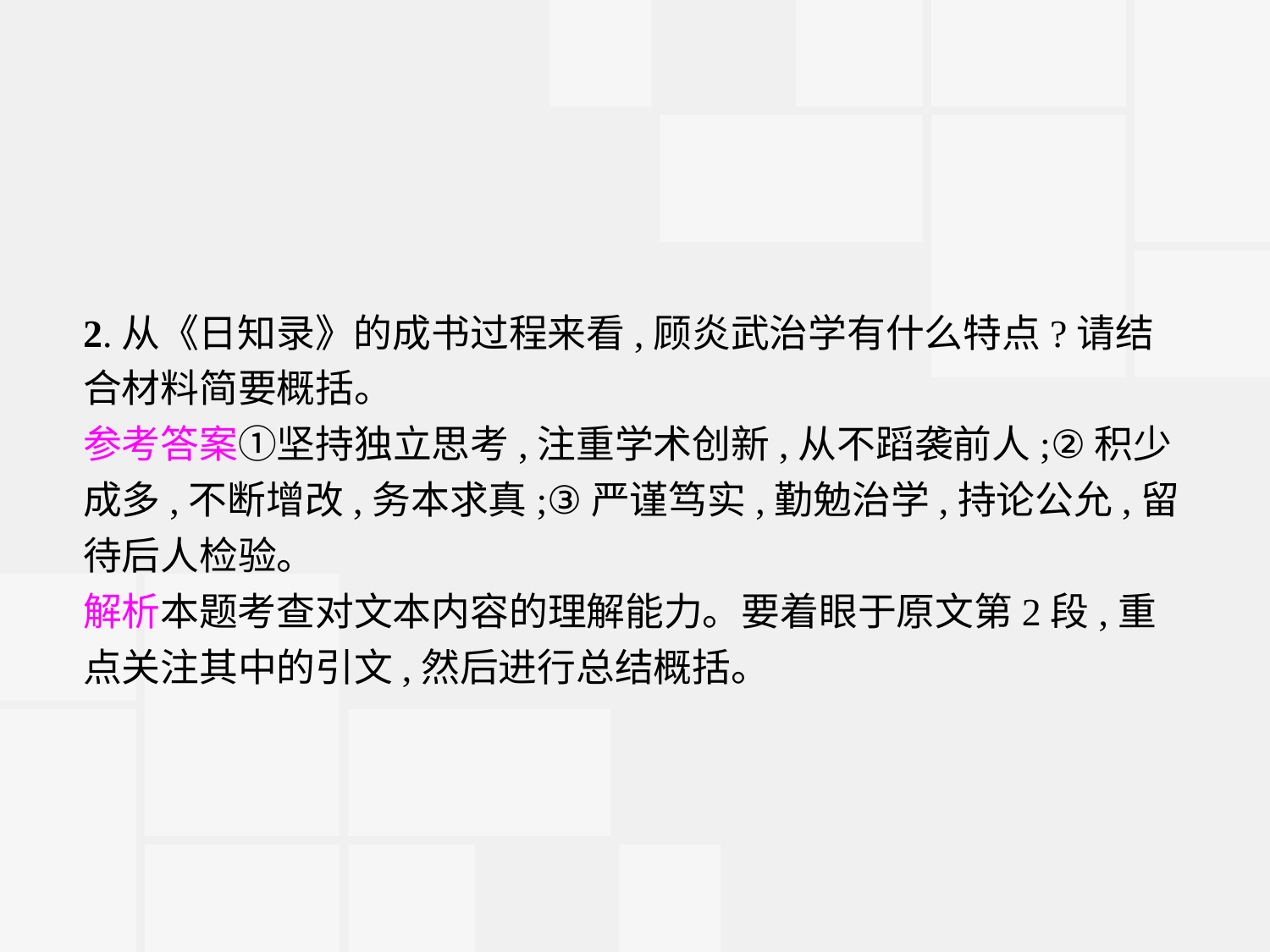

2.从《日知录》的成书过程来看,顾炎武治学有什么特点?请结合材料简要概括。
参考答案①坚持独立思考,注重学术创新,从不蹈袭前人;②积少成多,不断增改,务本求真;③严谨笃实,勤勉治学,持论公允,留待后人检验。
解析本题考查对文本内容的理解能力。要着眼于原文第2段,重点关注其中的引文,然后进行总结概括。